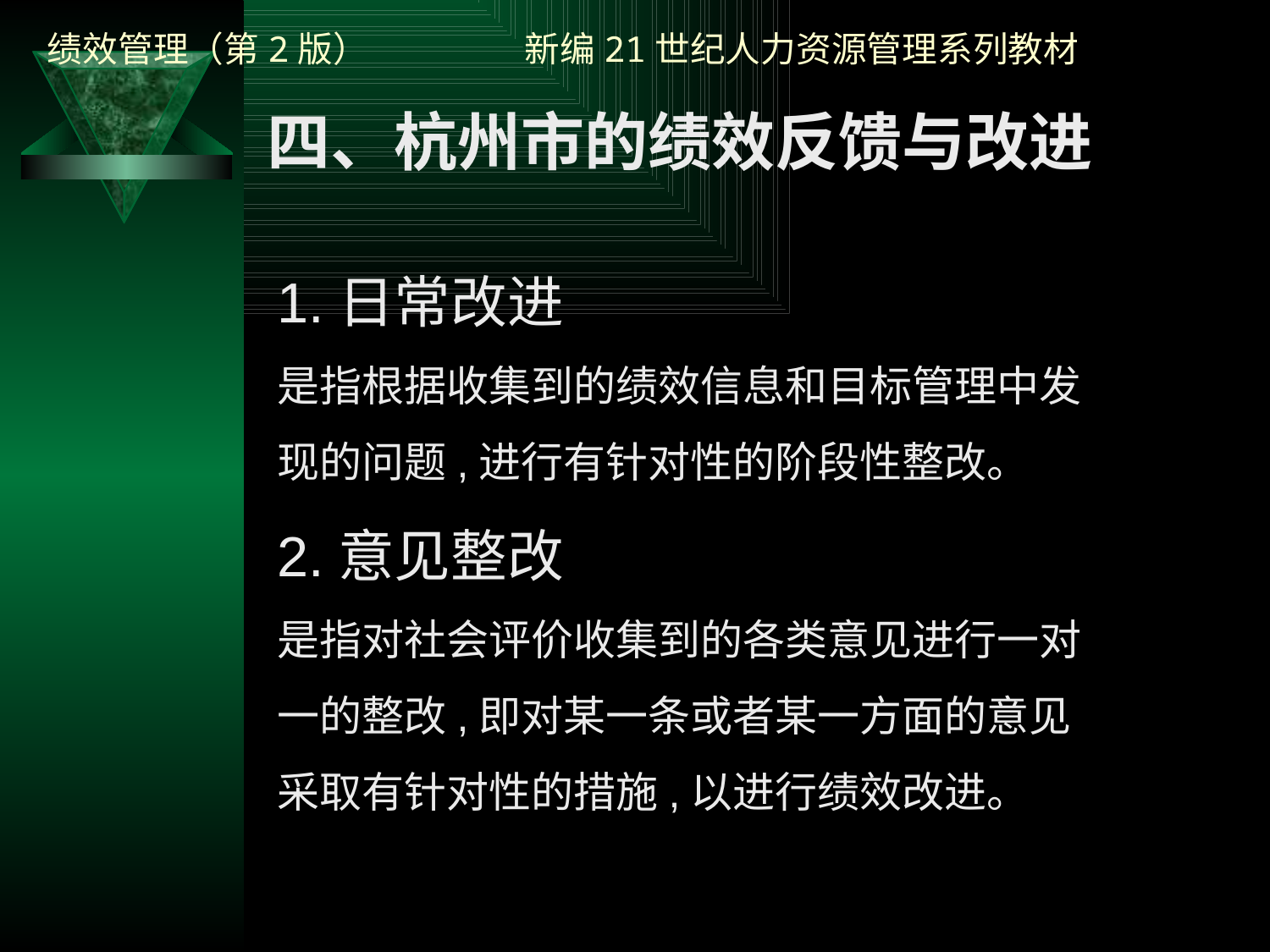

四、杭州市的绩效反馈与改进
1.日常改进
是指根据收集到的绩效信息和目标管理中发现的问题,进行有针对性的阶段性整改。
2.意见整改
是指对社会评价收集到的各类意见进行一对一的整改,即对某一条或者某一方面的意见采取有针对性的措施,以进行绩效改进。